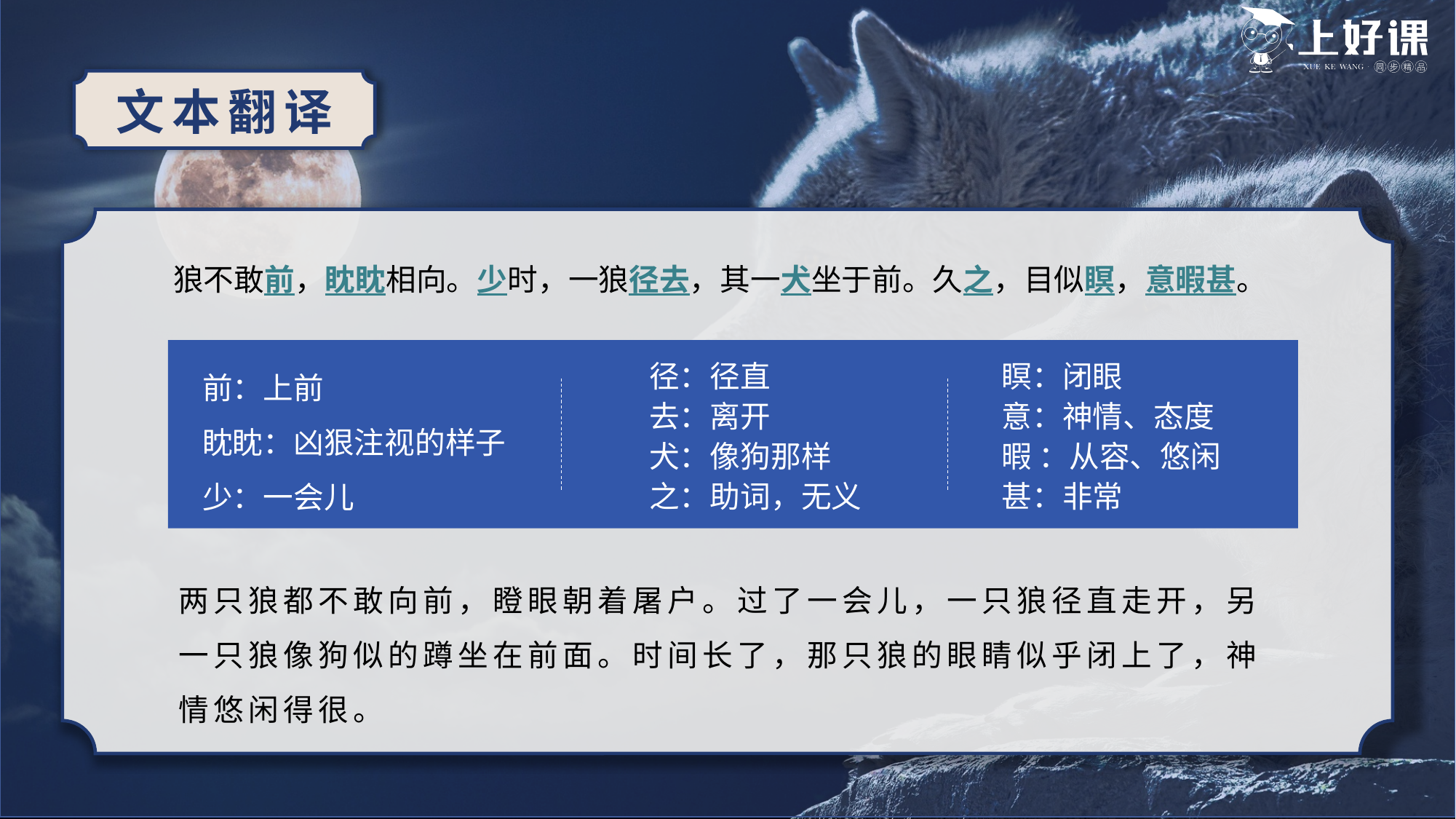

文本翻译
狼不敢前，眈眈相向。少时，一狼径去，其一犬坐于前。久之，目似瞑，意暇甚。

前：上前
眈眈：凶狠注视的样子
少：一会儿
径：径直
去：离开
犬：像狗那样
之：助词，无义
瞑：闭眼
意：神情、态度
暇 ：从容、悠闲
甚：非常
两只狼都不敢向前，瞪眼朝着屠户。过了一会儿，一只狼径直走开，另一只狼像狗似的蹲坐在前面。时间长了，那只狼的眼睛似乎闭上了，神情悠闲得很。